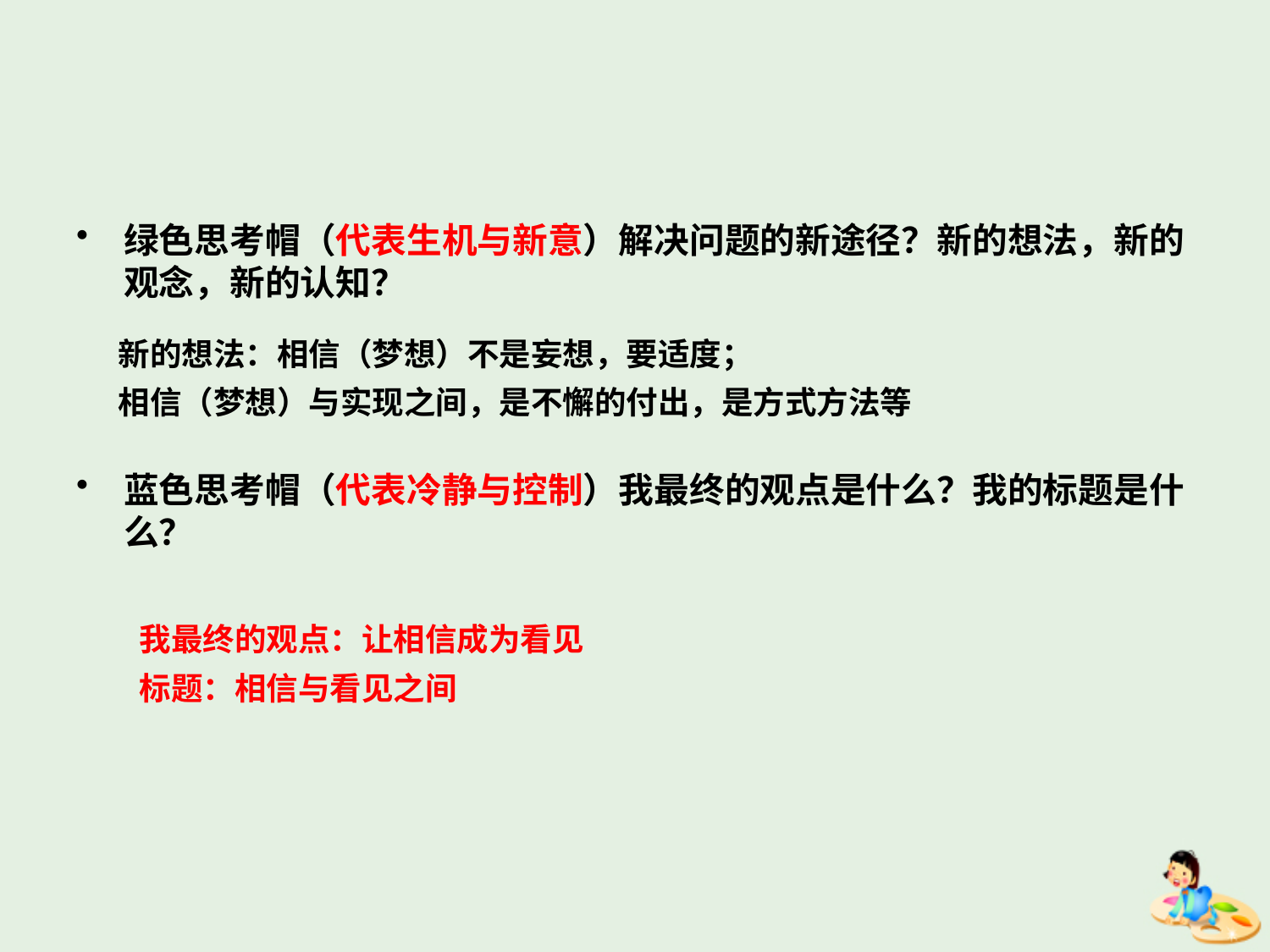

绿色思考帽（代表生机与新意）解决问题的新途径？新的想法，新的观念，新的认知？

蓝色思考帽（代表冷静与控制）我最终的观点是什么？我的标题是什么？
新的想法：相信（梦想）不是妄想，要适度；
相信（梦想）与实现之间，是不懈的付出，是方式方法等
我最终的观点：让相信成为看见
标题：相信与看见之间